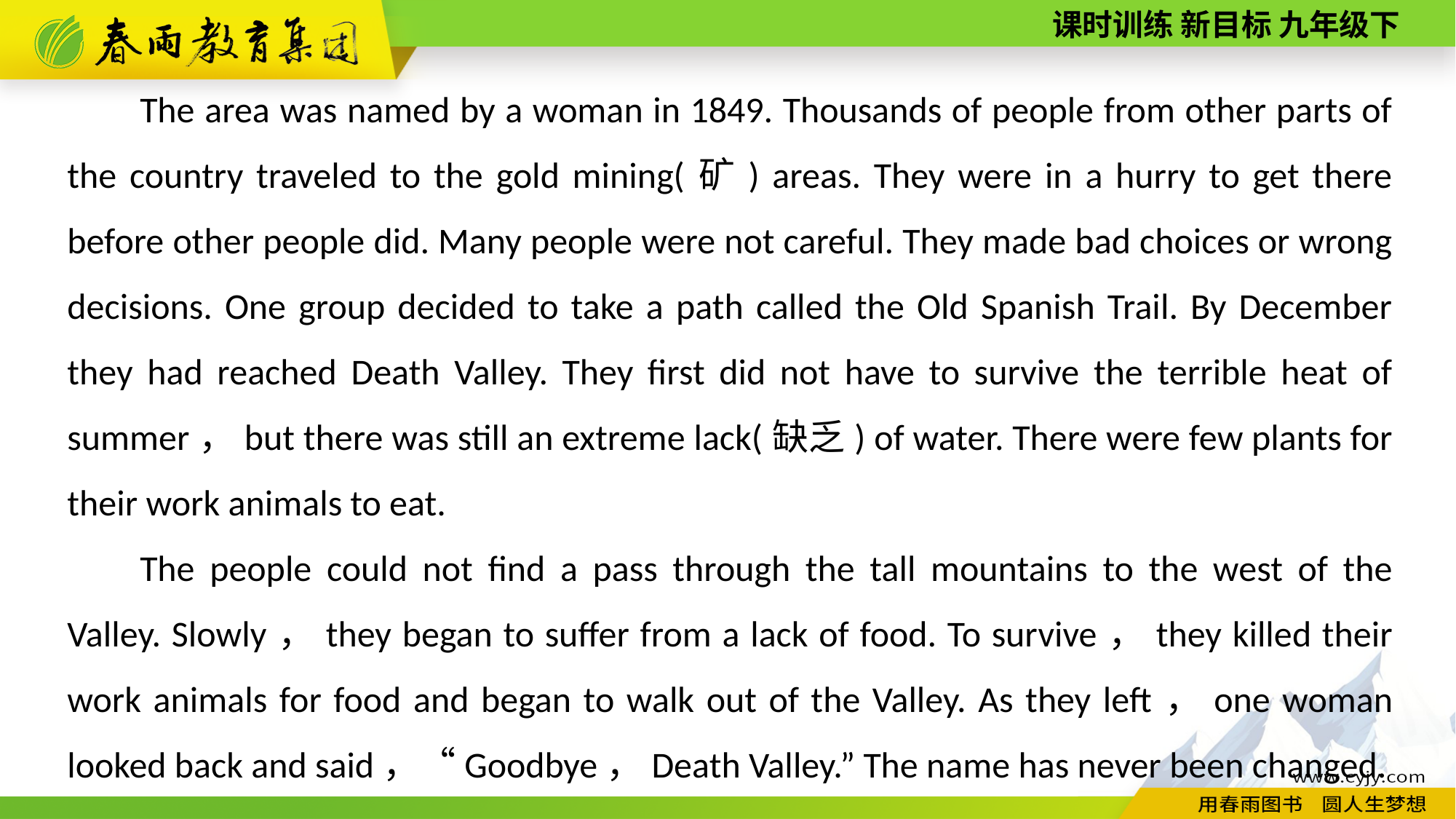

The area was named by a woman in 1849. Thousands of people from other parts of the country traveled to the gold mining(矿) areas. They were in a hurry to get there before other people did. Many people were not careful. They made bad choices or wrong decisions. One group decided to take a path called the Old Spanish Trail. By December they had reached Death Valley. They first did not have to survive the terrible heat of summer，but there was still an extreme lack(缺乏) of water. There were few plants for their work animals to eat.
The people could not find a pass through the tall mountains to the west of the Valley. Slowly，they began to suffer from a lack of food. To survive，they killed their work animals for food and began to walk out of the Valley. As they left，one woman looked back and said，“Good­bye，Death Valley.” The name has never been changed.